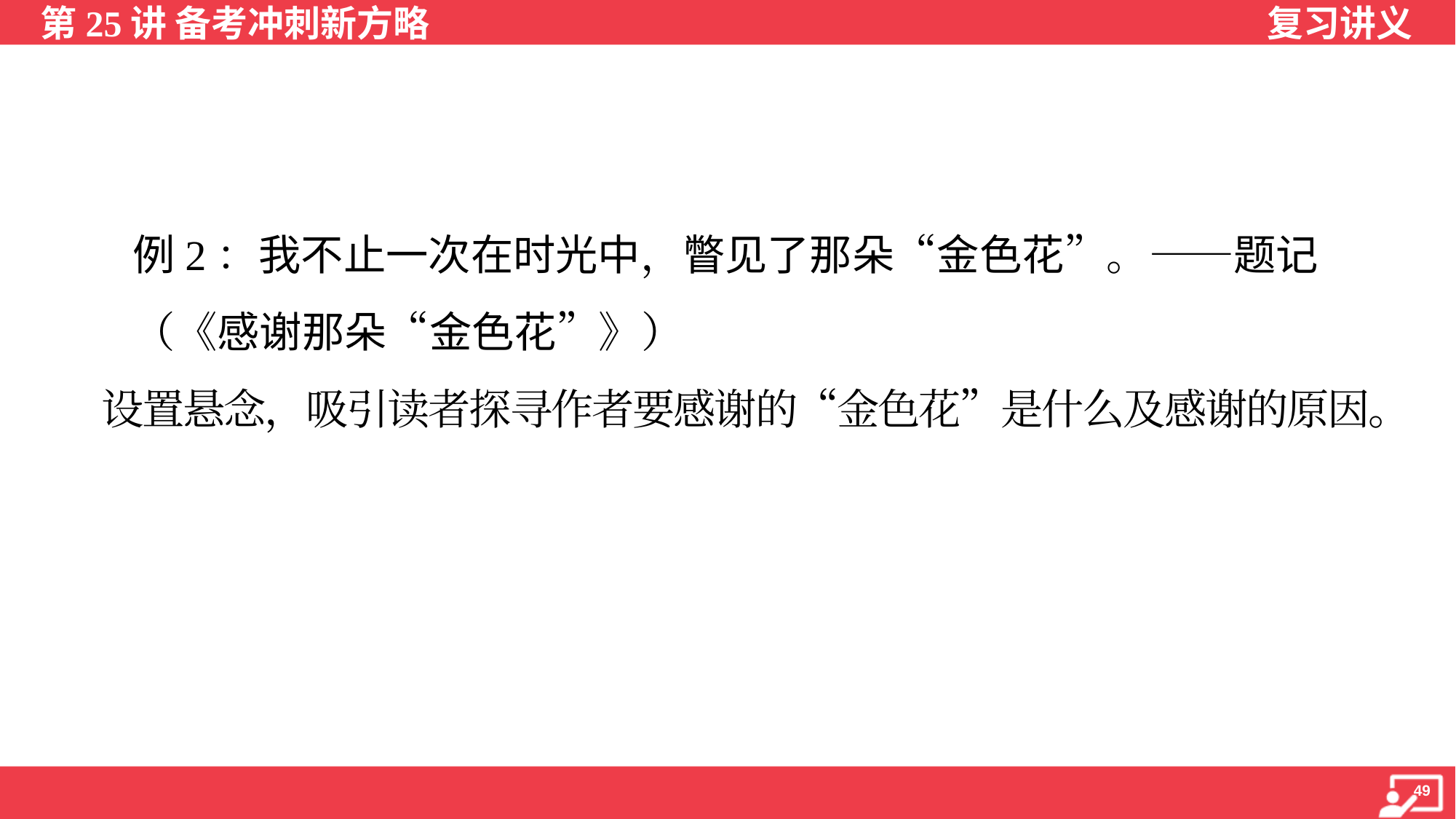

例2：我不止一次在时光中，瞥见了那朵“金色花”。——题记
（《感谢那朵“金色花”》）
    设置悬念，吸引读者探寻作者要感谢的“金色花”是什么及感谢的原因。